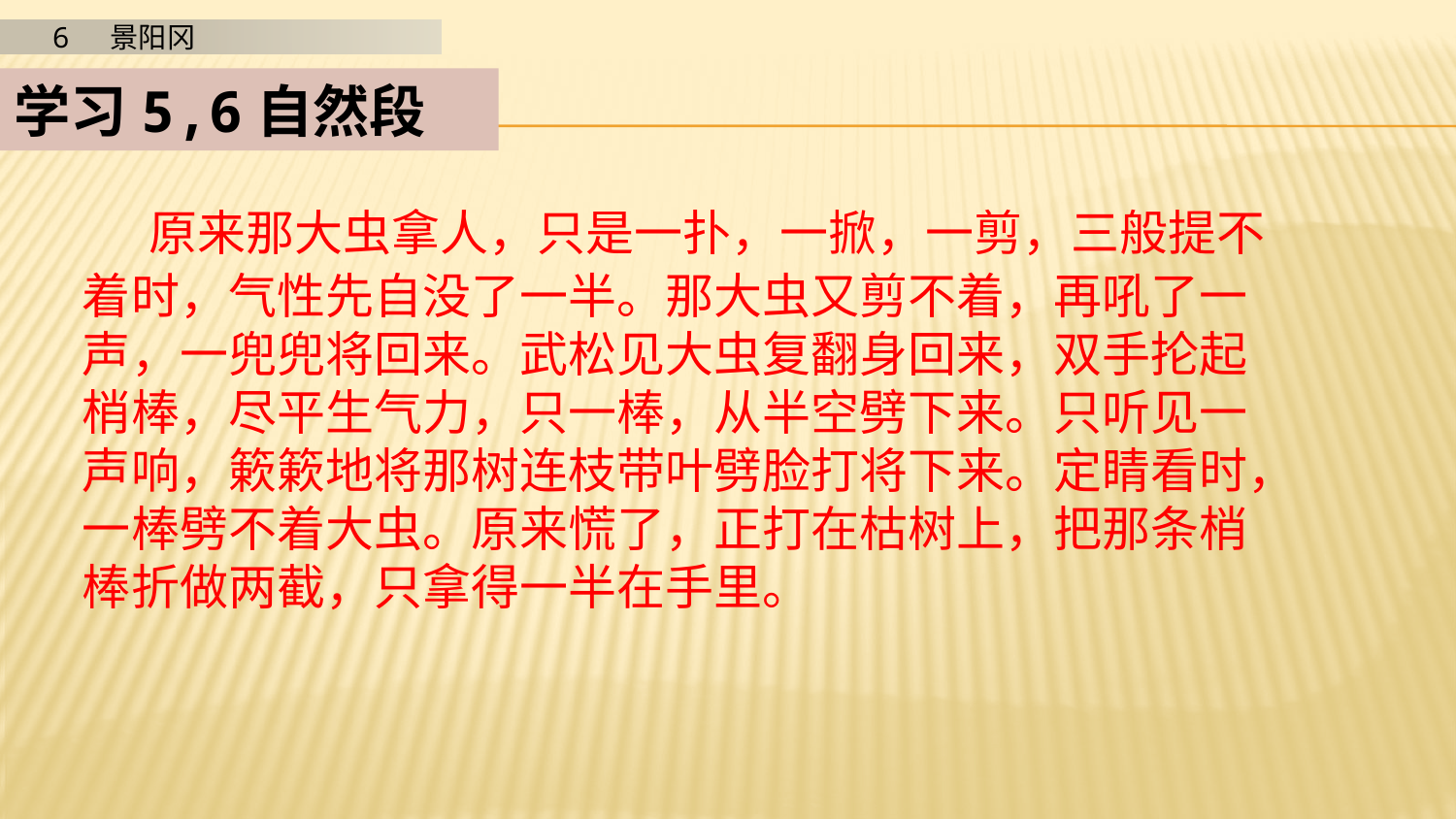

学习5,6自然段
   原来那大虫拿人，只是一扑，一掀，一剪，三般提不着时，气性先自没了一半。那大虫又剪不着，再吼了一声，一兜兜将回来。武松见大虫复翻身回来，双手抡起梢棒，尽平生气力，只一棒，从半空劈下来。只听见一声响，簌簌地将那树连枝带叶劈脸打将下来。定睛看时，一棒劈不着大虫。原来慌了，正打在枯树上，把那条梢棒折做两截，只拿得一半在手里。